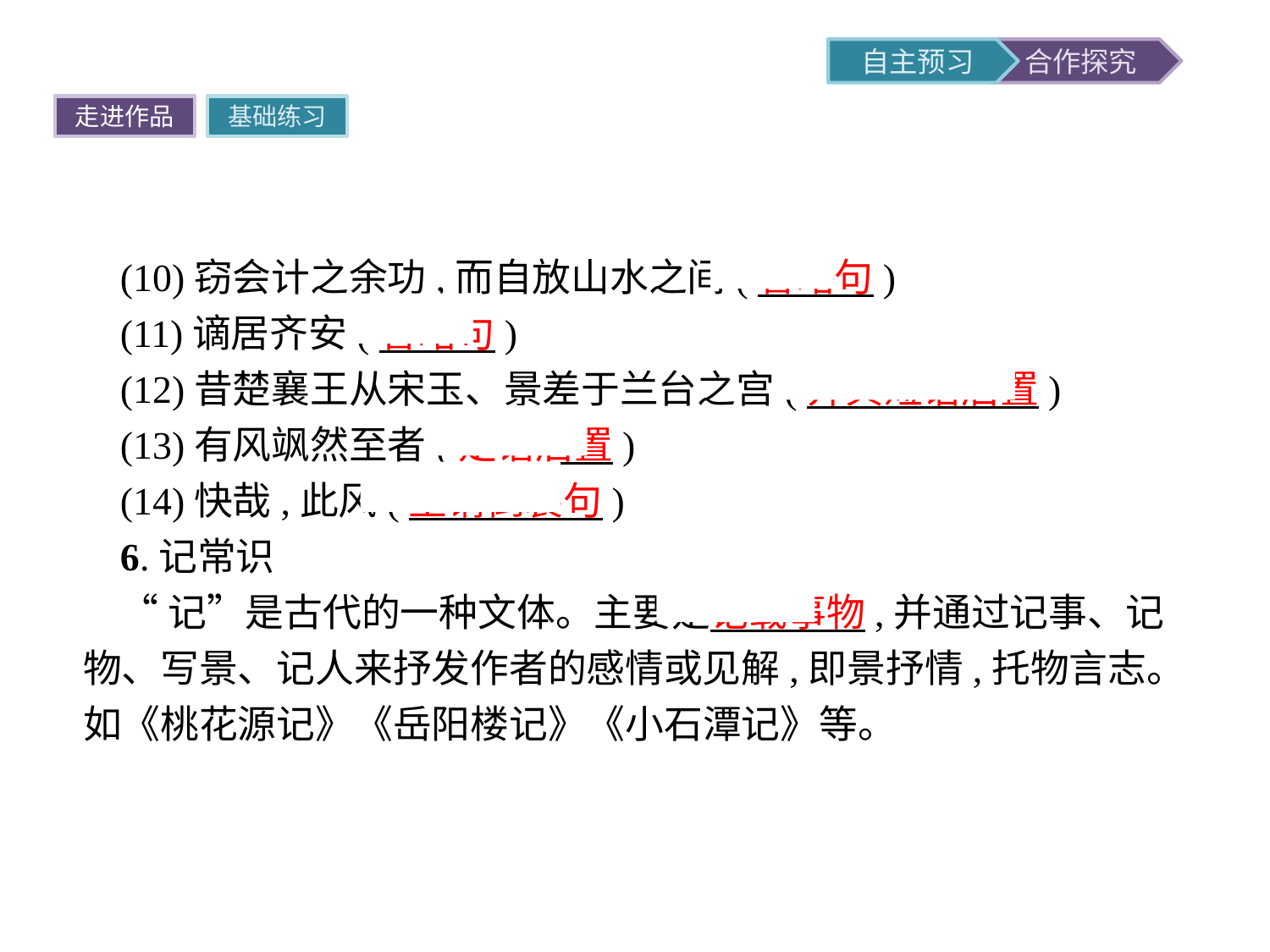

走进作品
基础练习
(10)窃会计之余功,而自放山水之间(省略句)
(11)谪居齐安(省略句)
(12)昔楚襄王从宋玉、景差于兰台之宫(介宾短语后置)
(13)有风飒然至者(定语后置)
(14)快哉,此风(主谓倒装句)
6.记常识
“记”是古代的一种文体。主要是记载事物,并通过记事、记物、写景、记人来抒发作者的感情或见解,即景抒情,托物言志。如《桃花源记》《岳阳楼记》《小石潭记》等。